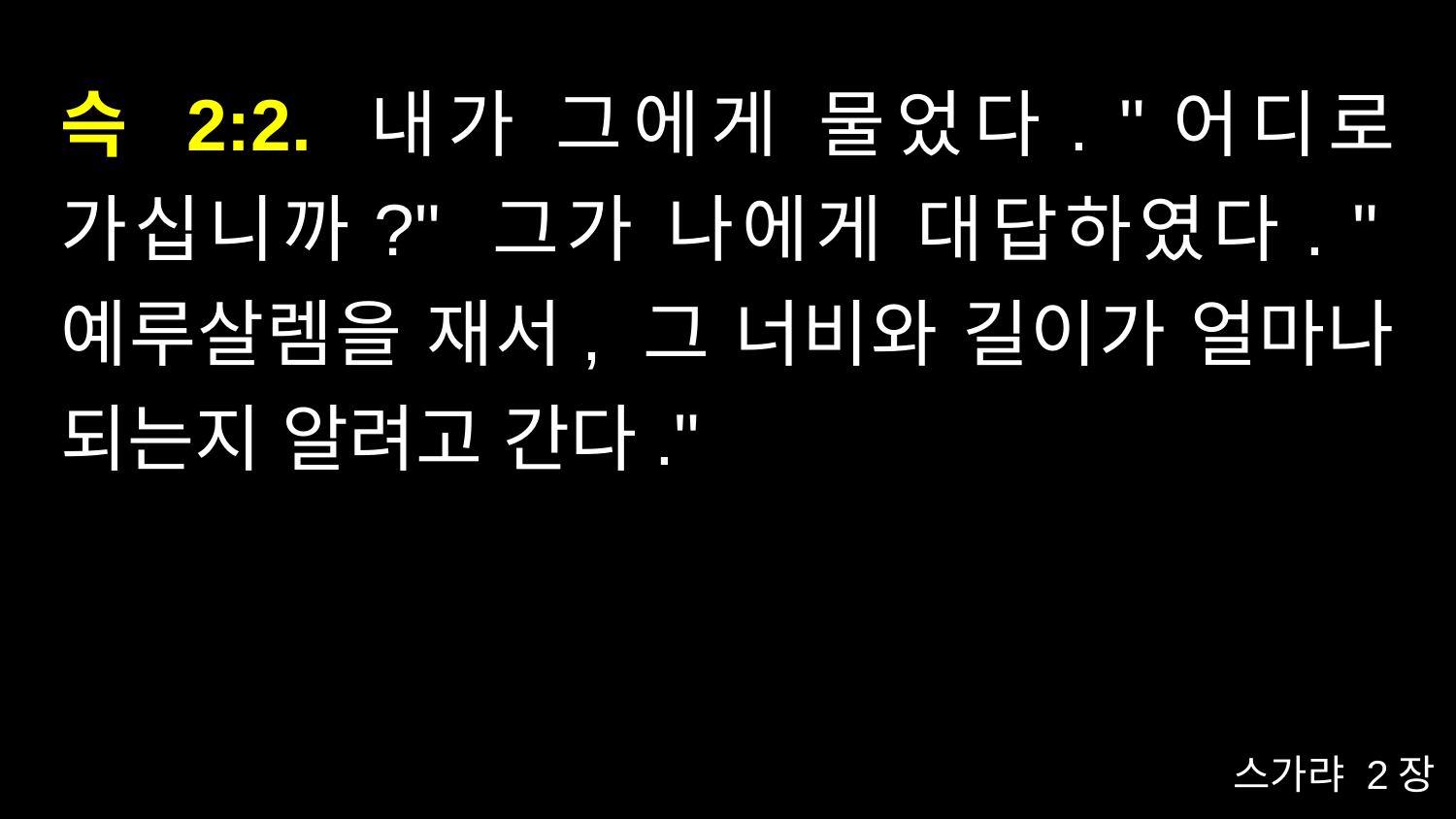

# 슥 2:2. 내가 그에게 물었다. "어디로 가십니까?" 그가 나에게 대답하였다. "예루살렘을 재서, 그 너비와 길이가 얼마나 되는지 알려고 간다."
스가랴 2장